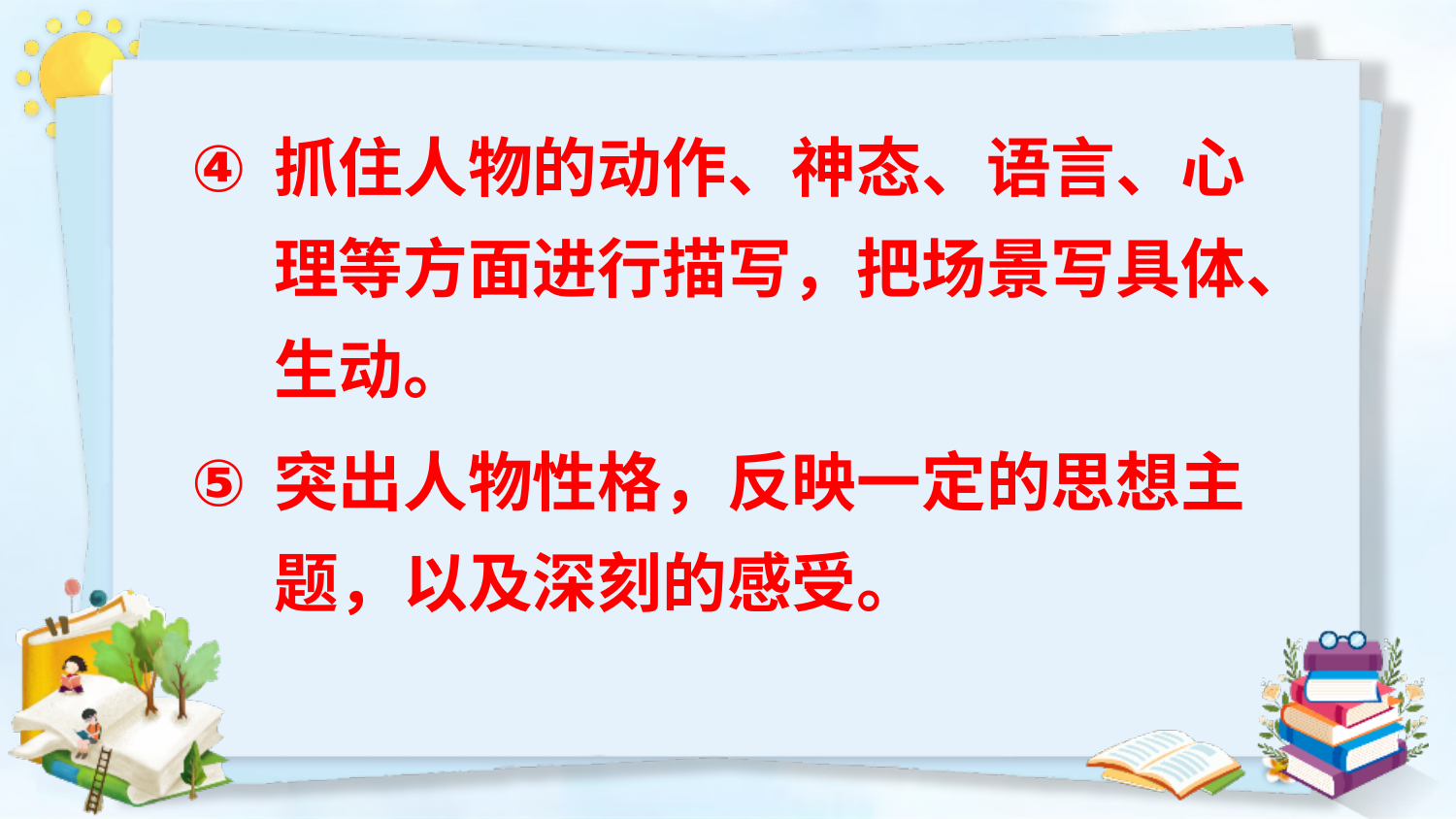

抓住人物的动作、神态、语言、心理等方面进行描写，把场景写具体、生动。
突出人物性格，反映一定的思想主题，以及深刻的感受。